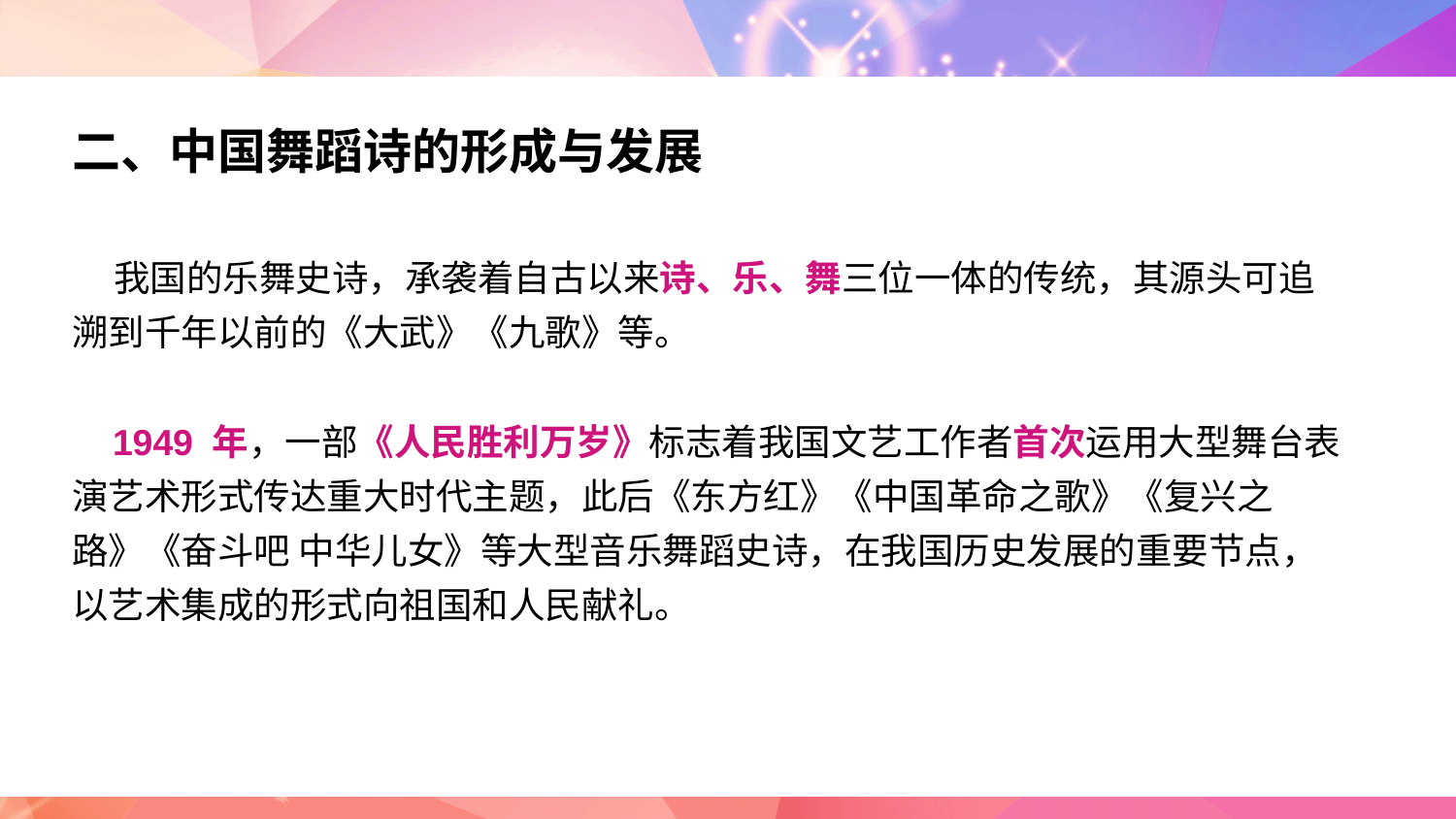

二、中国舞蹈诗的形成与发展

    我国的乐舞史诗，承袭着自古以来诗、乐、舞三位一体的传统，其源头可追溯到千年以前的《大武》《九歌》等。

    1949 年，一部《人民胜利万岁》标志着我国文艺工作者首次运用大型舞台表演艺术形式传达重大时代主题，此后《东方红》《中国革命之歌》《复兴之路》《奋斗吧 中华儿女》等大型音乐舞蹈史诗，在我国历史发展的重要节点，以艺术集成的形式向祖国和人民献礼。